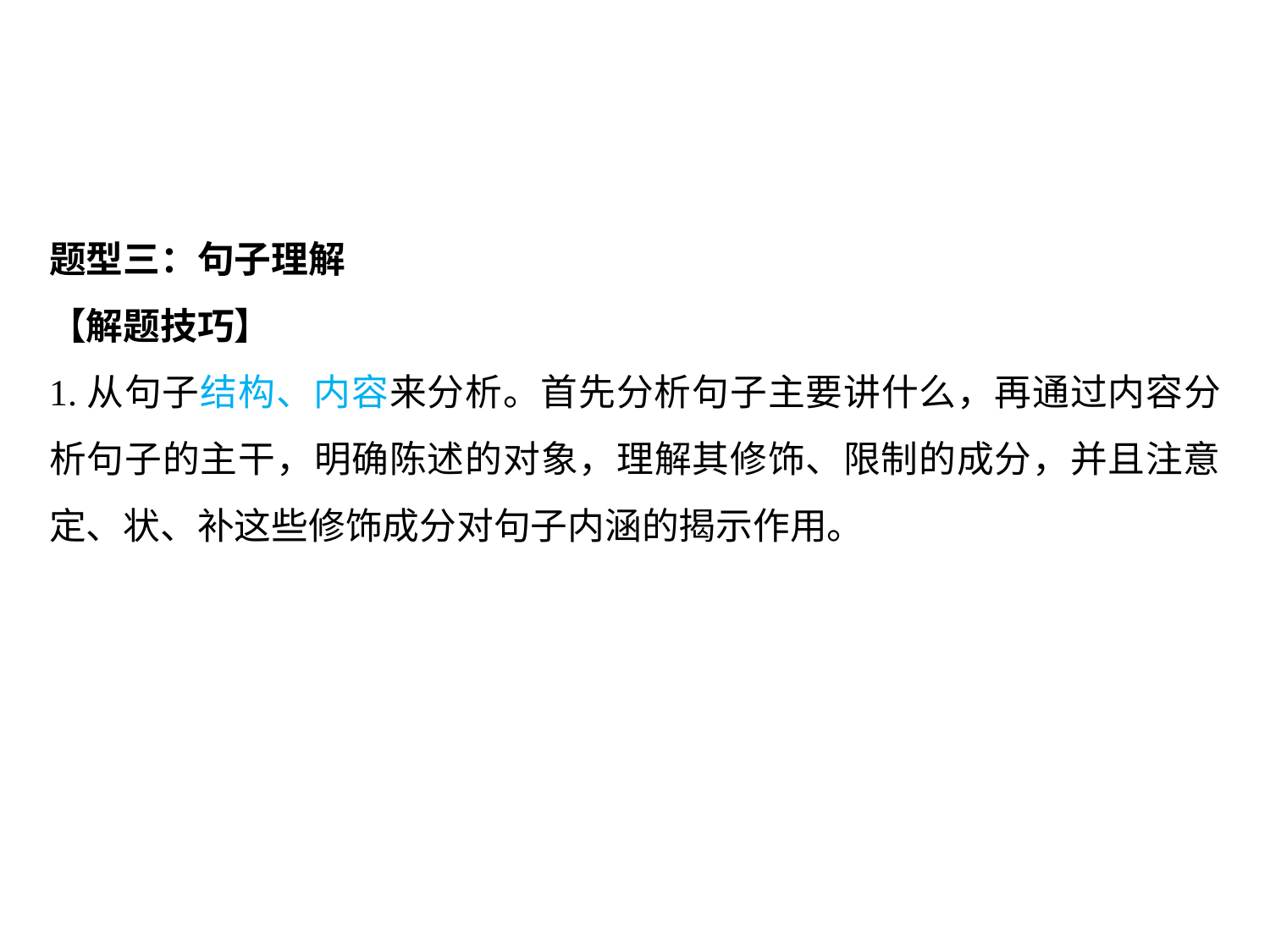

题型三：句子理解
【解题技巧】
1.从句子结构、内容来分析。首先分析句子主要讲什么，再通过内容分析句子的主干，明确陈述的对象，理解其修饰、限制的成分，并且注意定、状、补这些修饰成分对句子内涵的揭示作用。